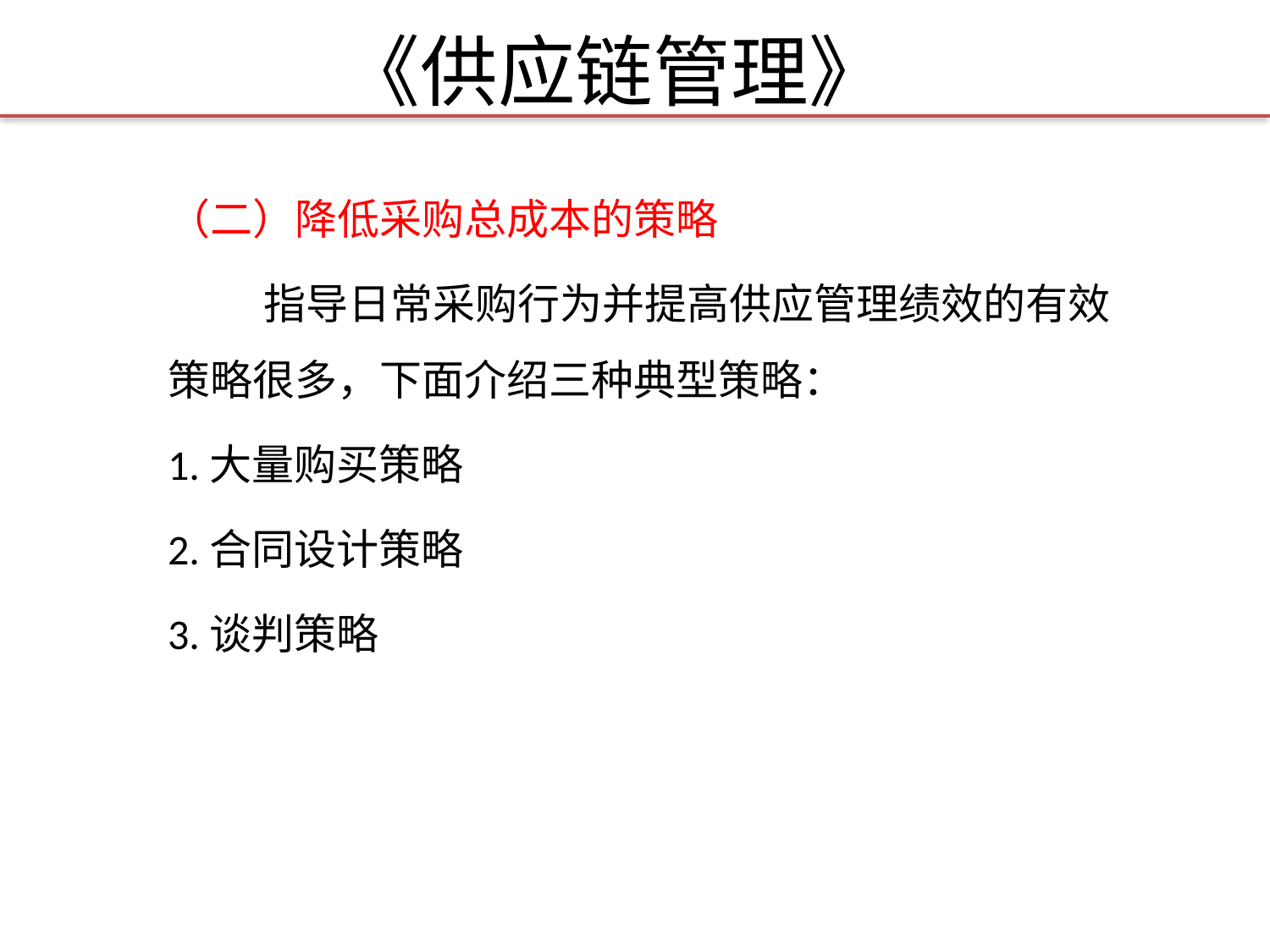

# 《供应链管理》
（二）降低采购总成本的策略
         指导日常采购行为并提高供应管理绩效的有效策略很多，下面介绍三种典型策略：
1.大量购买策略
2.合同设计策略
3.谈判策略